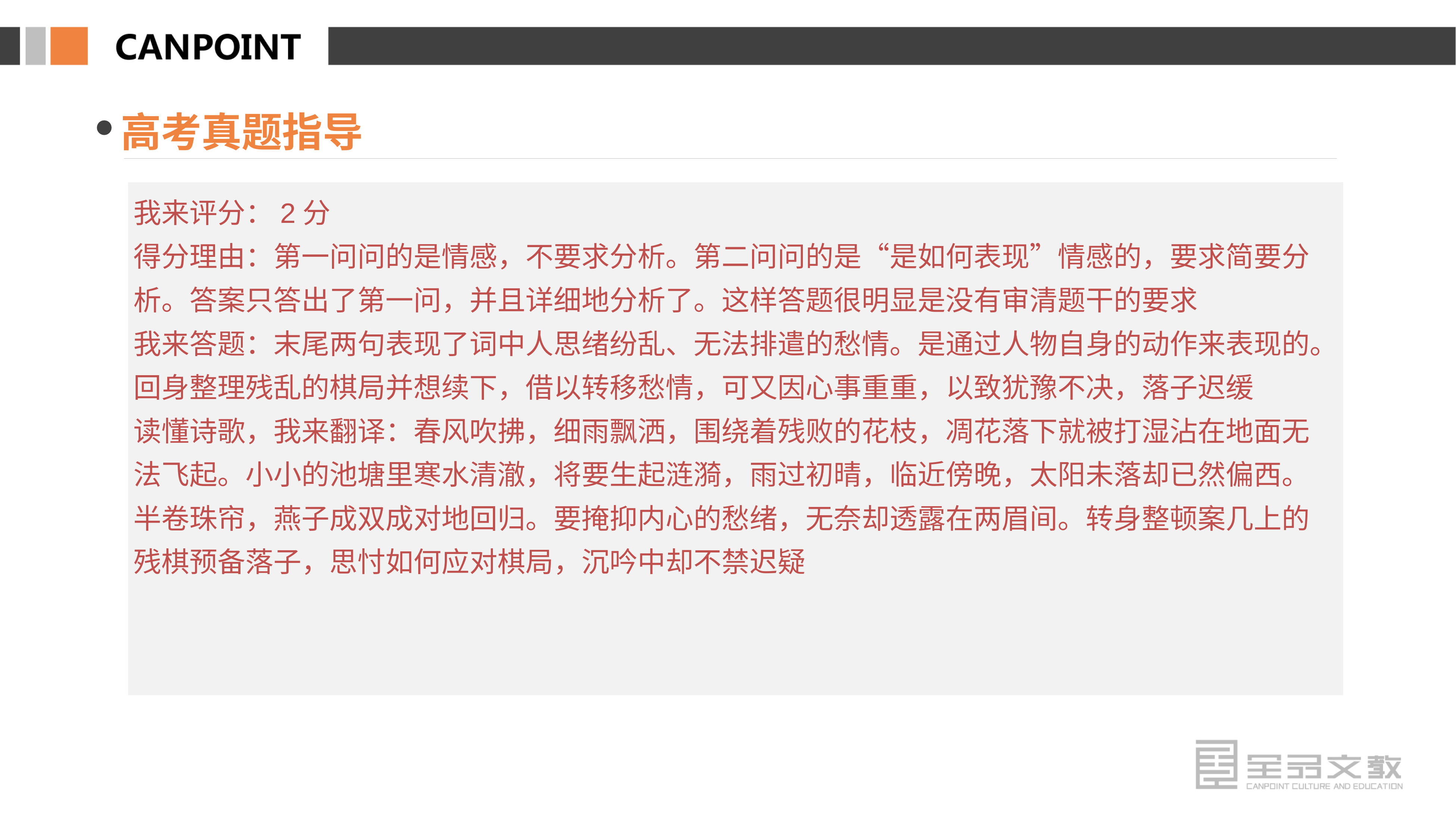

高考真题指导

我来评分：2分
得分理由：第一问问的是情感，不要求分析。第二问问的是“是如何表现”情感的，要求简要分析。答案只答出了第一问，并且详细地分析了。这样答题很明显是没有审清题干的要求
我来答题：末尾两句表现了词中人思绪纷乱、无法排遣的愁情。是通过人物自身的动作来表现的。回身整理残乱的棋局并想续下，借以转移愁情，可又因心事重重，以致犹豫不决，落子迟缓
读懂诗歌，我来翻译：春风吹拂，细雨飘洒，围绕着残败的花枝，凋花落下就被打湿沾在地面无法飞起。小小的池塘里寒水清澈，将要生起涟漪，雨过初晴，临近傍晚，太阳未落却已然偏西。半卷珠帘，燕子成双成对地回归。要掩抑内心的愁绪，无奈却透露在两眉间。转身整顿案几上的残棋预备落子，思忖如何应对棋局，沉吟中却不禁迟疑